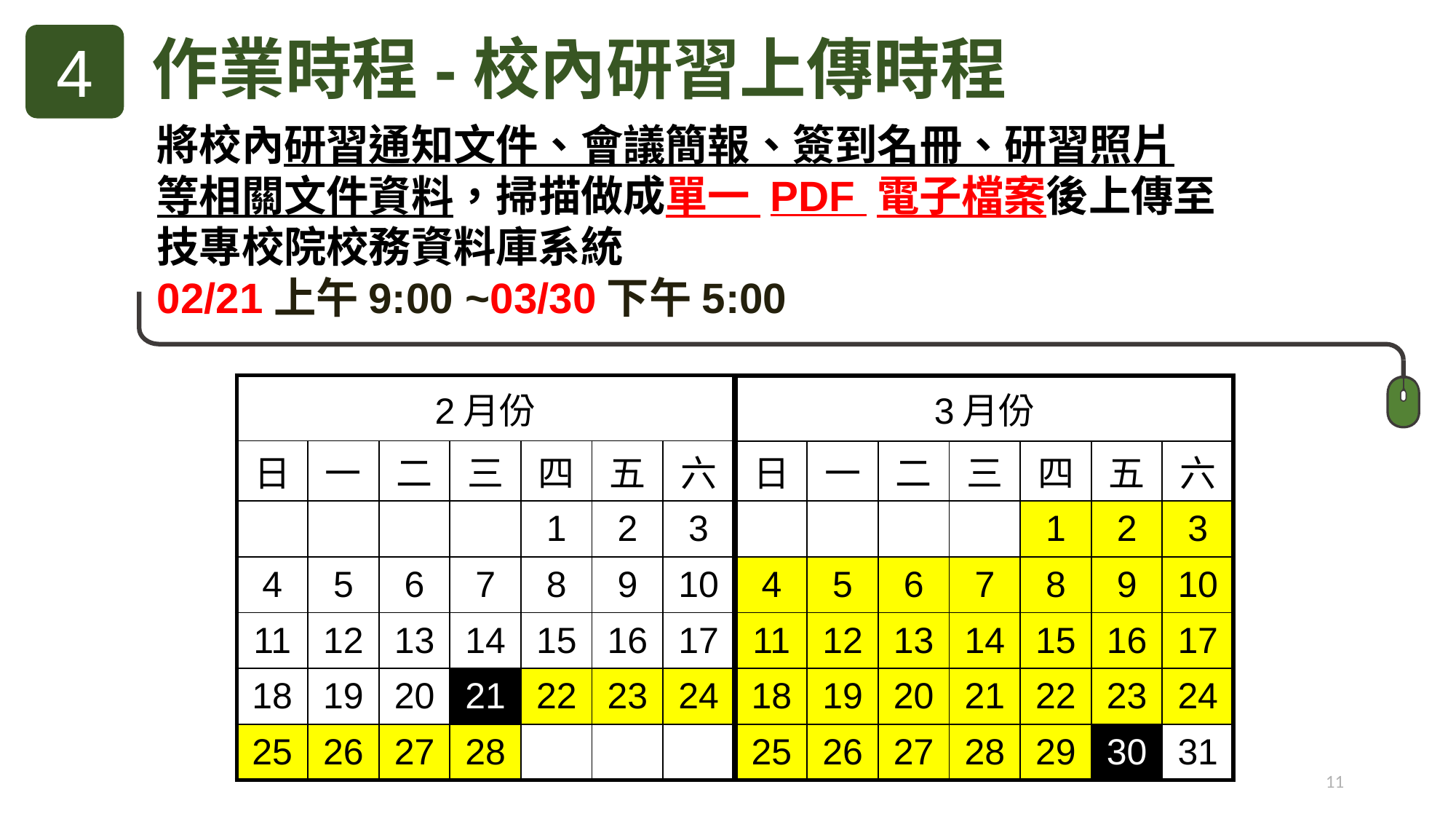

4

作業時程-校內研習上傳時程
將校內研習通知文件、會議簡報、簽到名冊、研習照片
等相關文件資料，掃描做成單一 PDF 電子檔案後上傳至
技專校院校務資料庫系統
02/21上午9:00 ~03/30下午5:00

| 2月份 |  |  |  |  |  |  |
| --- | --- | --- | --- | --- | --- | --- |
| 日 | 一 | 二 | 三 | 四 | 五 | 六 |
|  |  |  |  | 1 | 2 | 3 |
| 4 | 5 | 6 | 7 | 8 | 9 | 10 |
| 11 | 12 | 13 | 14 | 15 | 16 | 17 |
| 18 | 19 | 20 | 21 | 22 | 23 | 24 |
| 25 | 26 | 27 | 28 |  |  |  |
| 3月份 |  |  |  |  |  |  |
| --- | --- | --- | --- | --- | --- | --- |
| 日 | 一 | 二 | 三 | 四 | 五 | 六 |
|  |  |  |  | 1 | 2 | 3 |
| 4 | 5 | 6 | 7 | 8 | 9 | 10 |
| 11 | 12 | 13 | 14 | 15 | 16 | 17 |
| 18 | 19 | 20 | 21 | 22 | 23 | 24 |
| 25 | 26 | 27 | 28 | 29 | 30 | 31 |

11